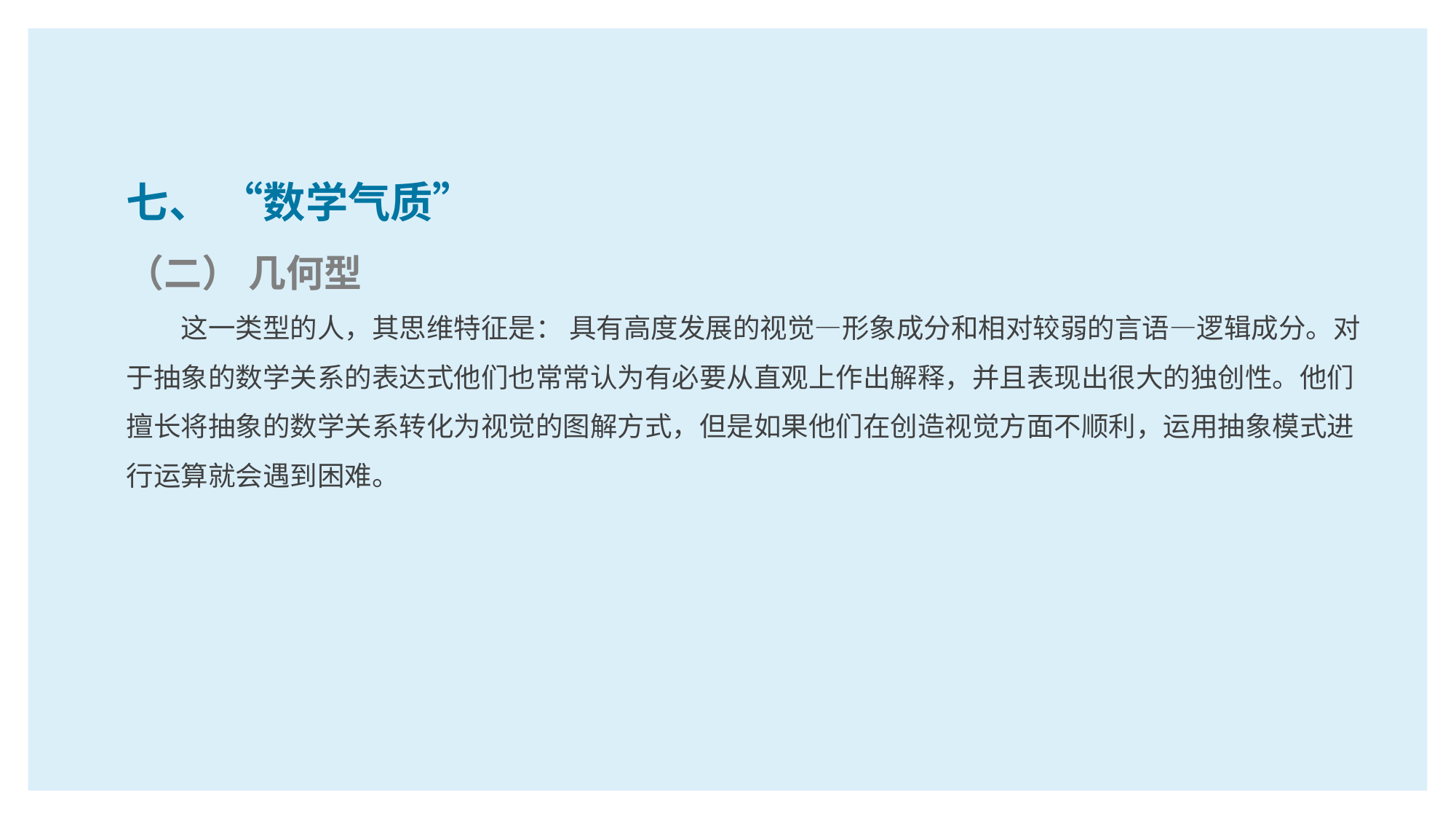

七、 “数学气质”
（二） 几何型
这一类型的人，其思维特征是： 具有高度发展的视觉—形象成分和相对较弱的言语—逻辑成分。对于抽象的数学关系的表达式他们也常常认为有必要从直观上作出解释，并且表现出很大的独创性。他们擅长将抽象的数学关系转化为视觉的图解方式，但是如果他们在创造视觉方面不顺利，运用抽象模式进行运算就会遇到困难。